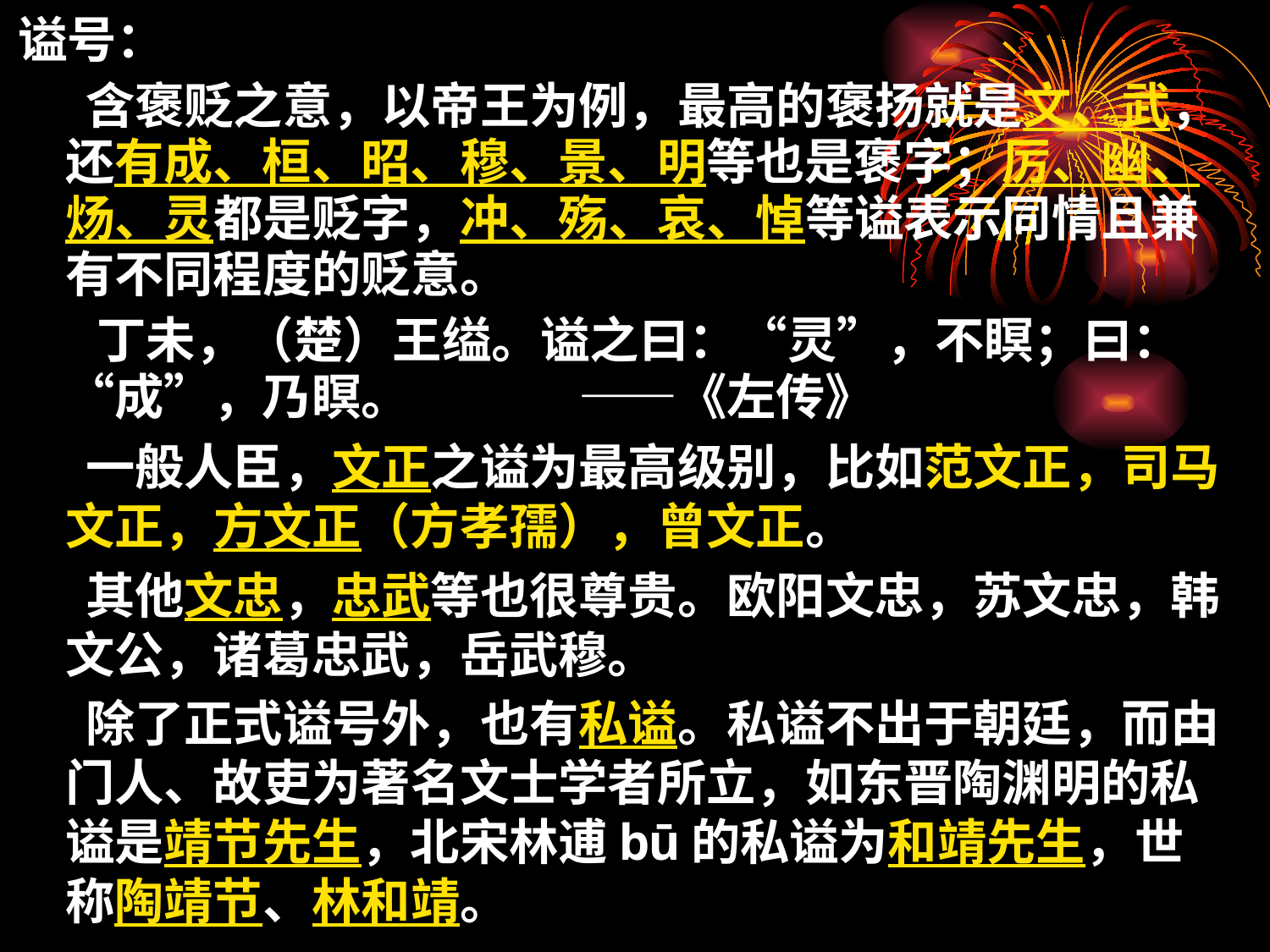

谥号：
     含褒贬之意，以帝王为例，最高的褒扬就是文、武，还有成、桓、昭、穆、景、明等也是褒字；厉、幽、炀、灵都是贬字，冲、殇、哀、悼等谥表示同情且兼有不同程度的贬意。
      丁未，（楚）王缢。谥之曰：“灵”，不瞑；曰：“成”，乃瞑。               ——《左传》
     一般人臣，文正之谥为最高级别，比如范文正，司马文正，方文正（方孝孺），曾文正。
     其他文忠，忠武等也很尊贵。欧阳文忠，苏文忠，韩文公，诸葛忠武，岳武穆。
     除了正式谥号外，也有私谥。私谥不出于朝廷，而由门人、故吏为著名文士学者所立，如东晋陶渊明的私谥是靖节先生，北宋林逋bū的私谥为和靖先生，世称陶靖节、林和靖。